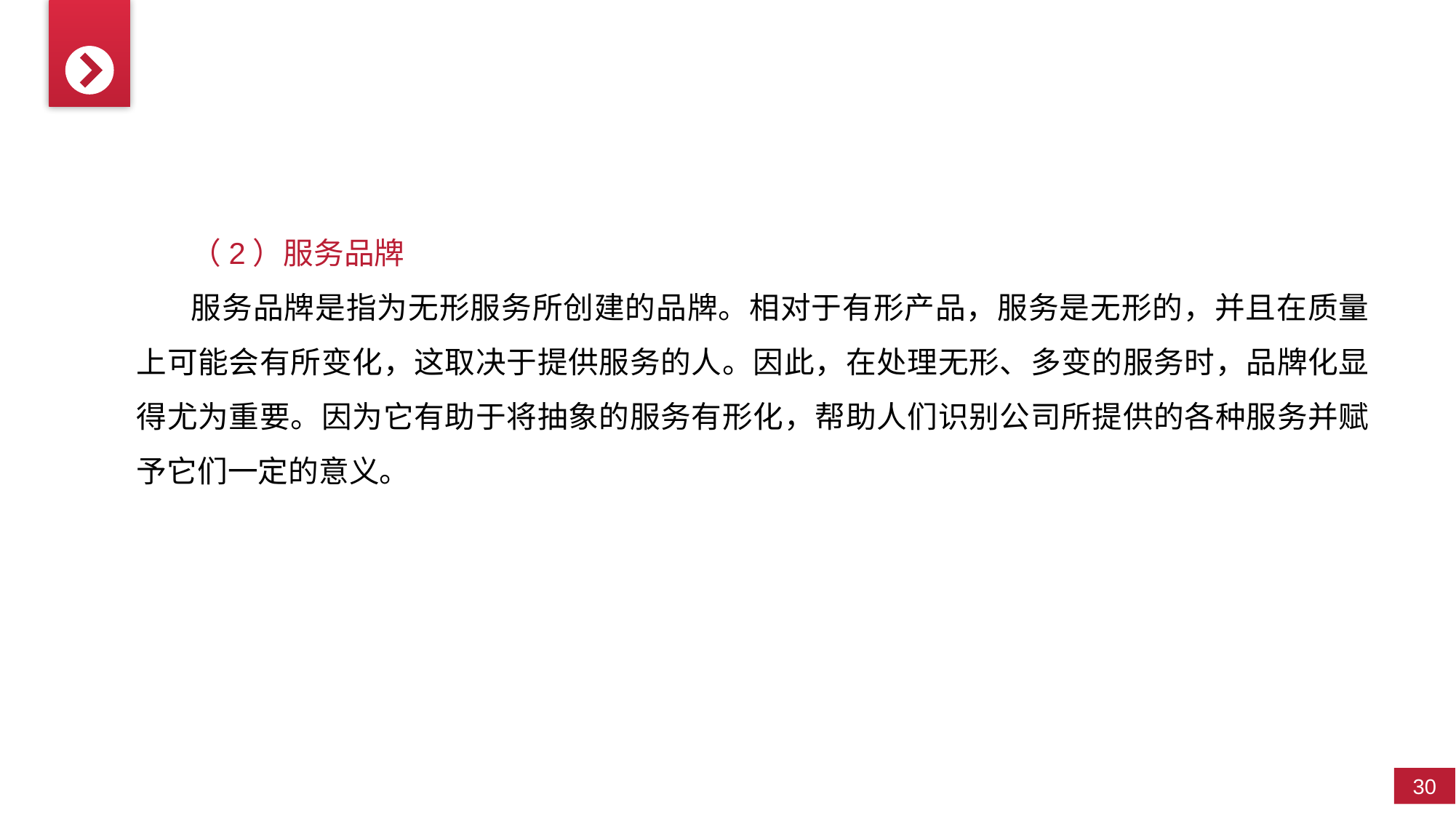

（2）服务品牌
服务品牌是指为无形服务所创建的品牌。相对于有形产品，服务是无形的，并且在质量上可能会有所变化，这取决于提供服务的人。因此，在处理无形、多变的服务时，品牌化显得尤为重要。因为它有助于将抽象的服务有形化，帮助人们识别公司所提供的各种服务并赋予它们一定的意义。